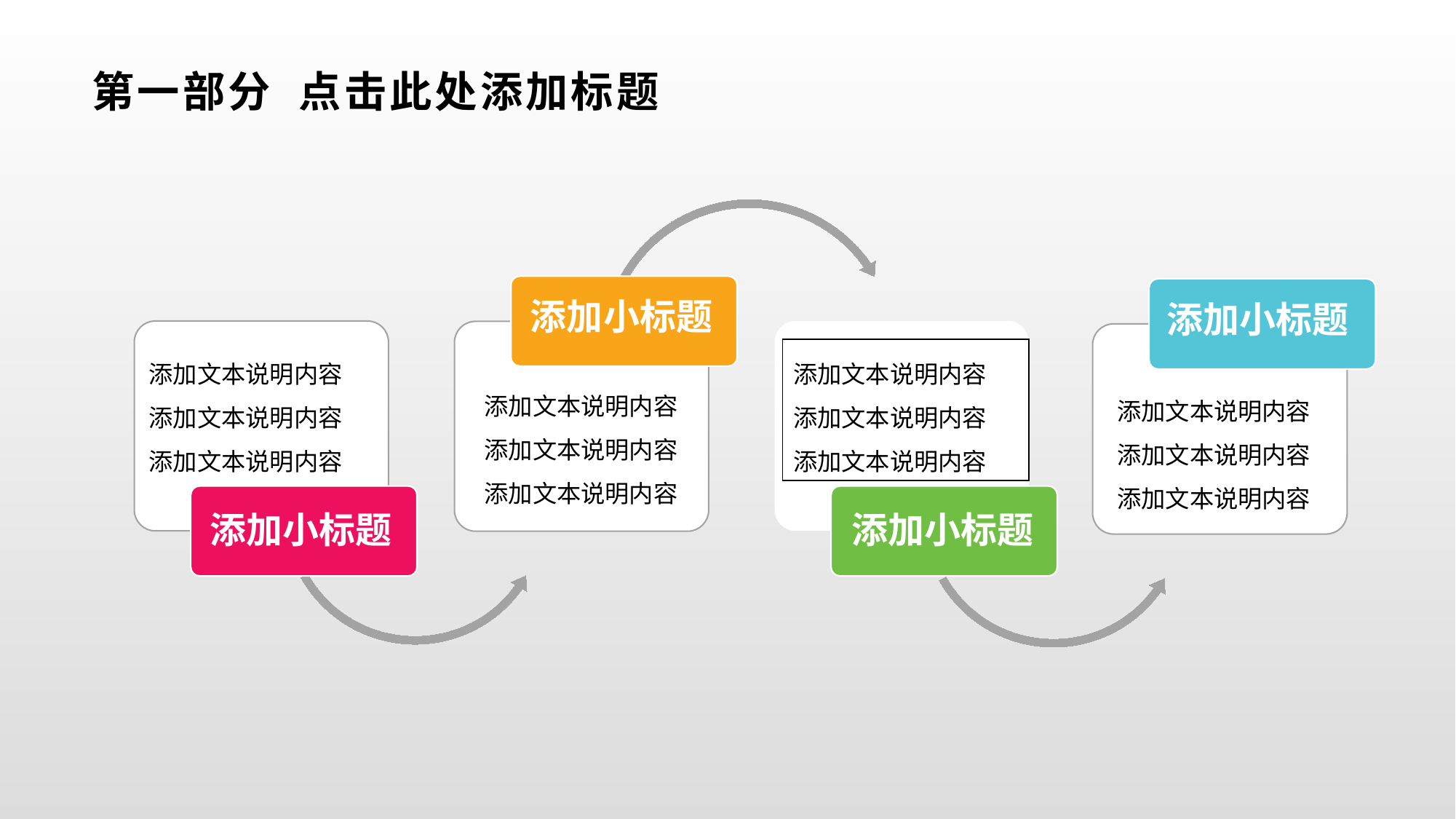

# 第一部分  点击此处添加标题

添加小标题

添加小标题

添加文本说明内容
添加文本说明内容
添加文本说明内容

添加文本说明内容
添加文本说明内容
添加文本说明内容

添加文本说明内容
添加文本说明内容
添加文本说明内容

添加文本说明内容
添加文本说明内容
添加文本说明内容

添加小标题

添加小标题